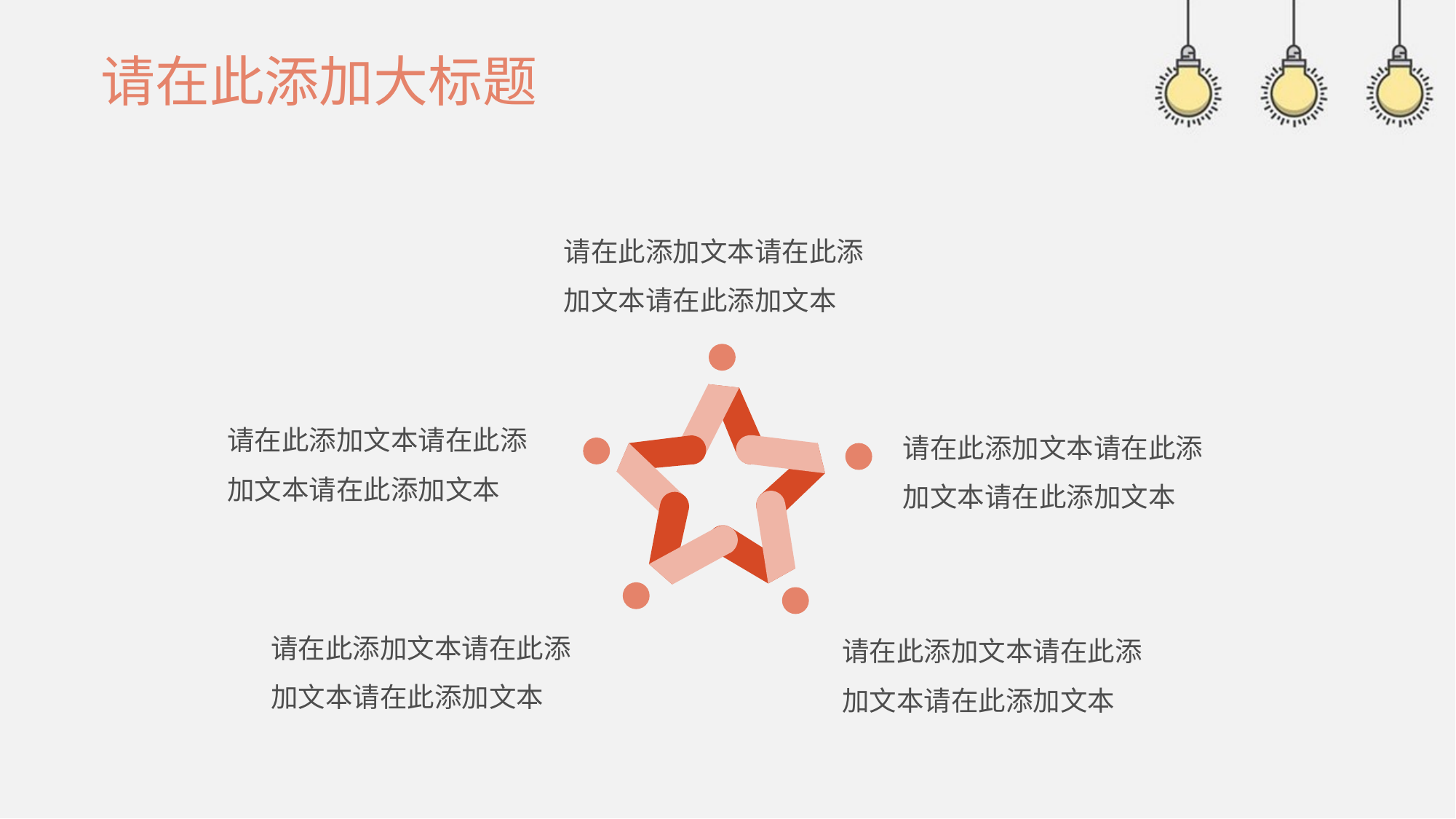

# 请在此添加大标题
请在此添加文本请在此添加文本请在此添加文本

请在此添加文本请在此添加文本请在此添加文本
请在此添加文本请在此添加文本请在此添加文本

请在此添加文本请在此添加文本请在此添加文本
请在此添加文本请在此添加文本请在此添加文本